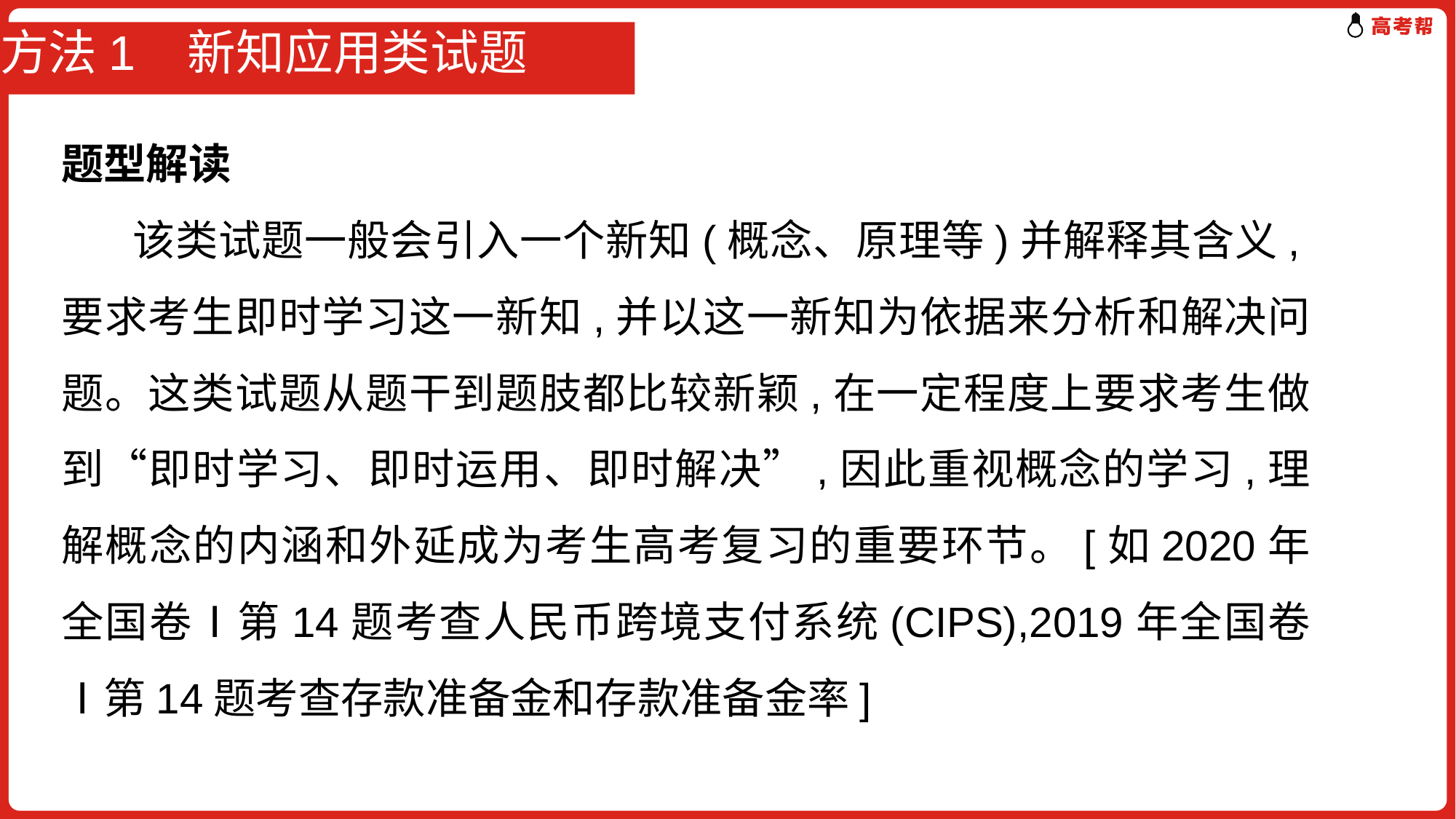

# 方法1   新知应用类试题
题型解读
      该类试题一般会引入一个新知(概念、原理等)并解释其含义,要求考生即时学习这一新知,并以这一新知为依据来分析和解决问题。这类试题从题干到题肢都比较新颖,在一定程度上要求考生做到“即时学习、即时运用、即时解决”,因此重视概念的学习,理解概念的内涵和外延成为考生高考复习的重要环节。[如2020年全国卷Ⅰ第14题考查人民币跨境支付系统(CIPS),2019年全国卷Ⅰ第14题考查存款准备金和存款准备金率]